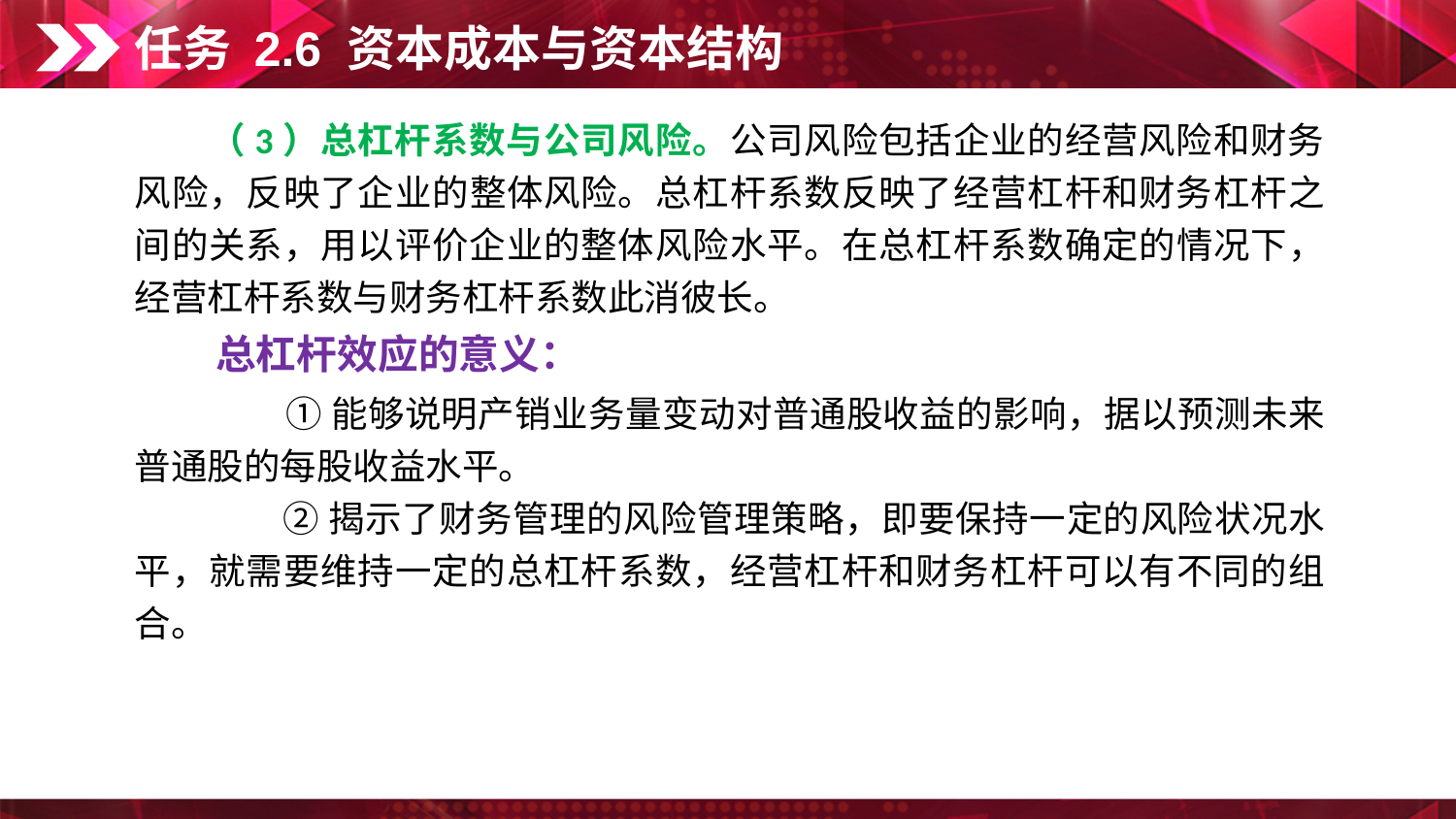

任务 2.6 资本成本与资本结构

　　（3）总杠杆系数与公司风险。公司风险包括企业的经营风险和财务风险，反映了企业的整体风险。总杠杆系数反映了经营杠杆和财务杠杆之间的关系，用以评价企业的整体风险水平。在总杠杆系数确定的情况下，经营杠杆系数与财务杠杆系数此消彼长。
　　总杠杆效应的意义：
　　　　① 能够说明产销业务量变动对普通股收益的影响，据以预测未来普通股的每股收益水平。
　　　　② 揭示了财务管理的风险管理策略，即要保持一定的风险状况水平，就需要维持一定的总杠杆系数，经营杠杆和财务杠杆可以有不同的组合。